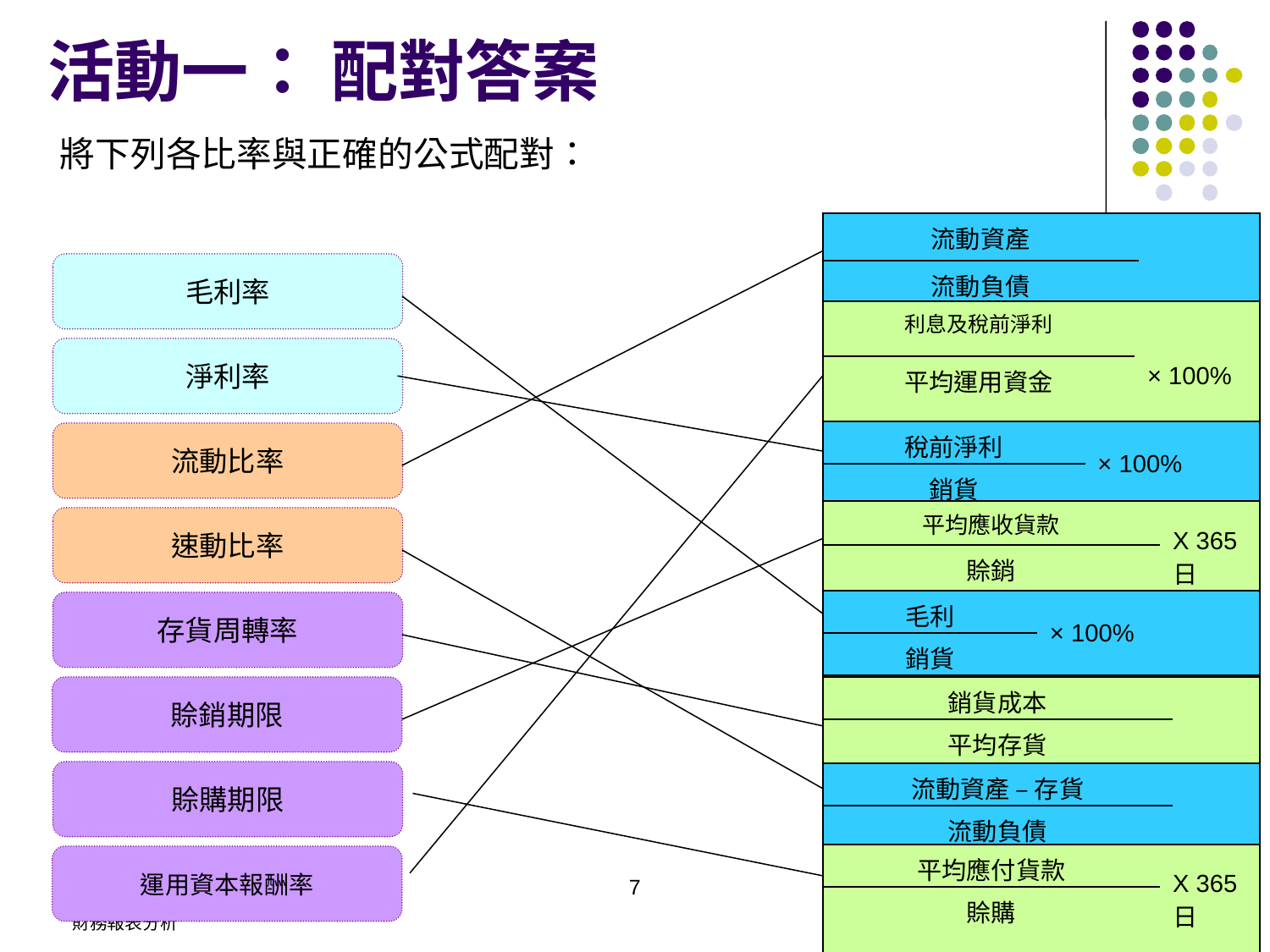

# 活動一： 配對答案
將下列各比率與正確的公式配對：
| 流動資產 |  |
| --- | --- |
| 流動負債 |  |

毛利率

| 利息及稅前淨利 | × 100% |
| --- | --- |
| 平均運用資金 |  |
淨利率

| 稅前淨利 | × 100% |
| --- | --- |
| 銷貨 |  |
流動比率
| 平均應收貨款 | X 365日 |
| --- | --- |
| 賒銷 |  |
速動比率

| 毛利 | × 100% |
| --- | --- |
| 銷貨 |  |
存貨周轉率

賒銷期限
| 銷貨成本 |  |
| --- | --- |
| 平均存貨 |  |
賒購期限
| 流動資產 – 存貨 |  |
| --- | --- |
| 流動負債 |  |

| 平均應付貨款 | X 365 日 |
| --- | --- |
| 賒購 |  |
運用資本報酬率
7